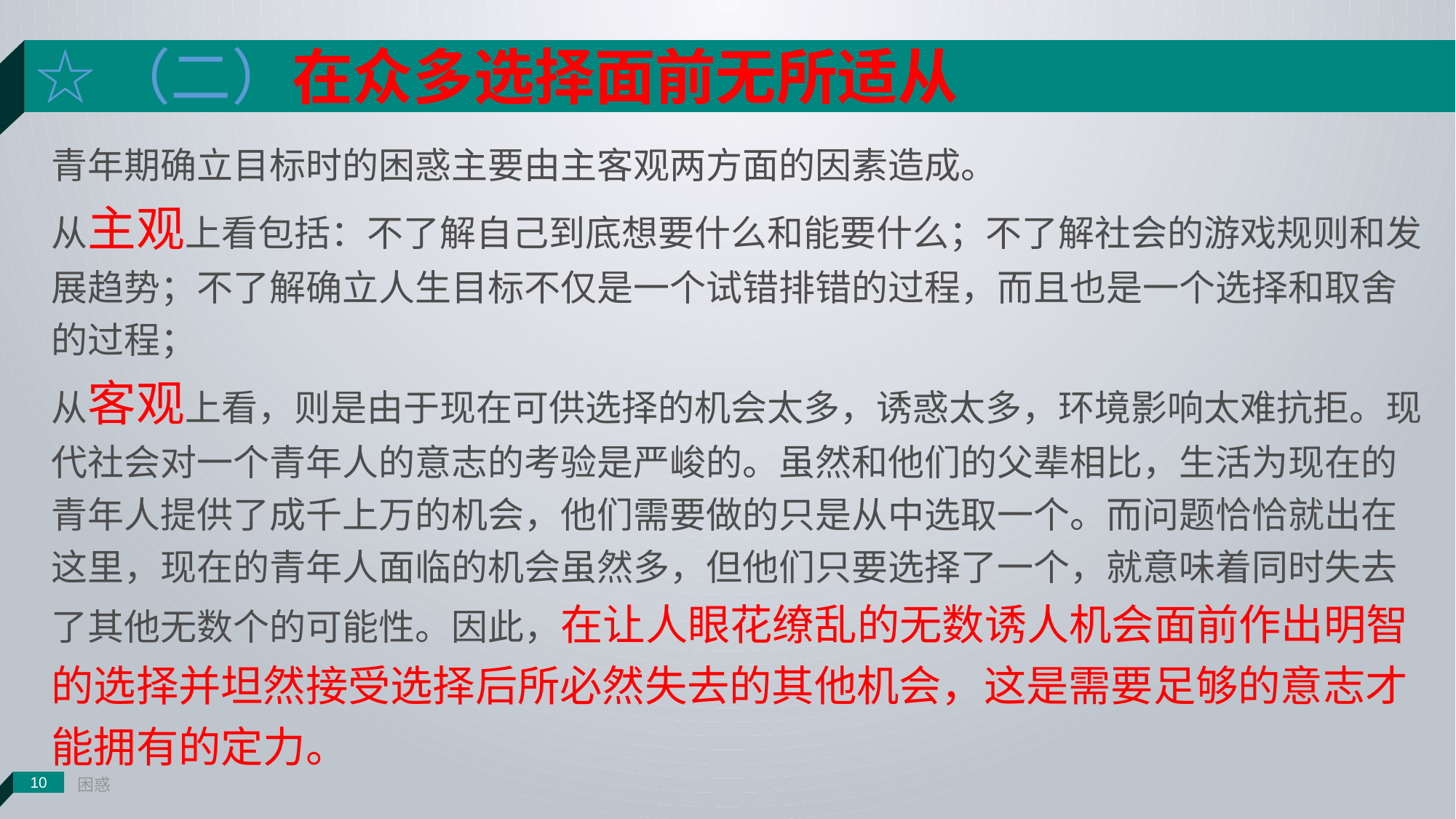

☆（二）在众多选择面前无所适从

青年期确立目标时的困惑主要由主客观两方面的因素造成。
从主观上看包括：不了解自己到底想要什么和能要什么；不了解社会的游戏规则和发展趋势；不了解确立人生目标不仅是一个试错排错的过程，而且也是一个选择和取舍的过程；
从客观上看，则是由于现在可供选择的机会太多，诱惑太多，环境影响太难抗拒。现代社会对一个青年人的意志的考验是严峻的。虽然和他们的父辈相比，生活为现在的青年人提供了成千上万的机会，他们需要做的只是从中选取一个。而问题恰恰就出在这里，现在的青年人面临的机会虽然多，但他们只要选择了一个，就意味着同时失去了其他无数个的可能性。因此，在让人眼花缭乱的无数诱人机会面前作出明智的选择并坦然接受选择后所必然失去的其他机会，这是需要足够的意志才能拥有的定力。
困惑

10